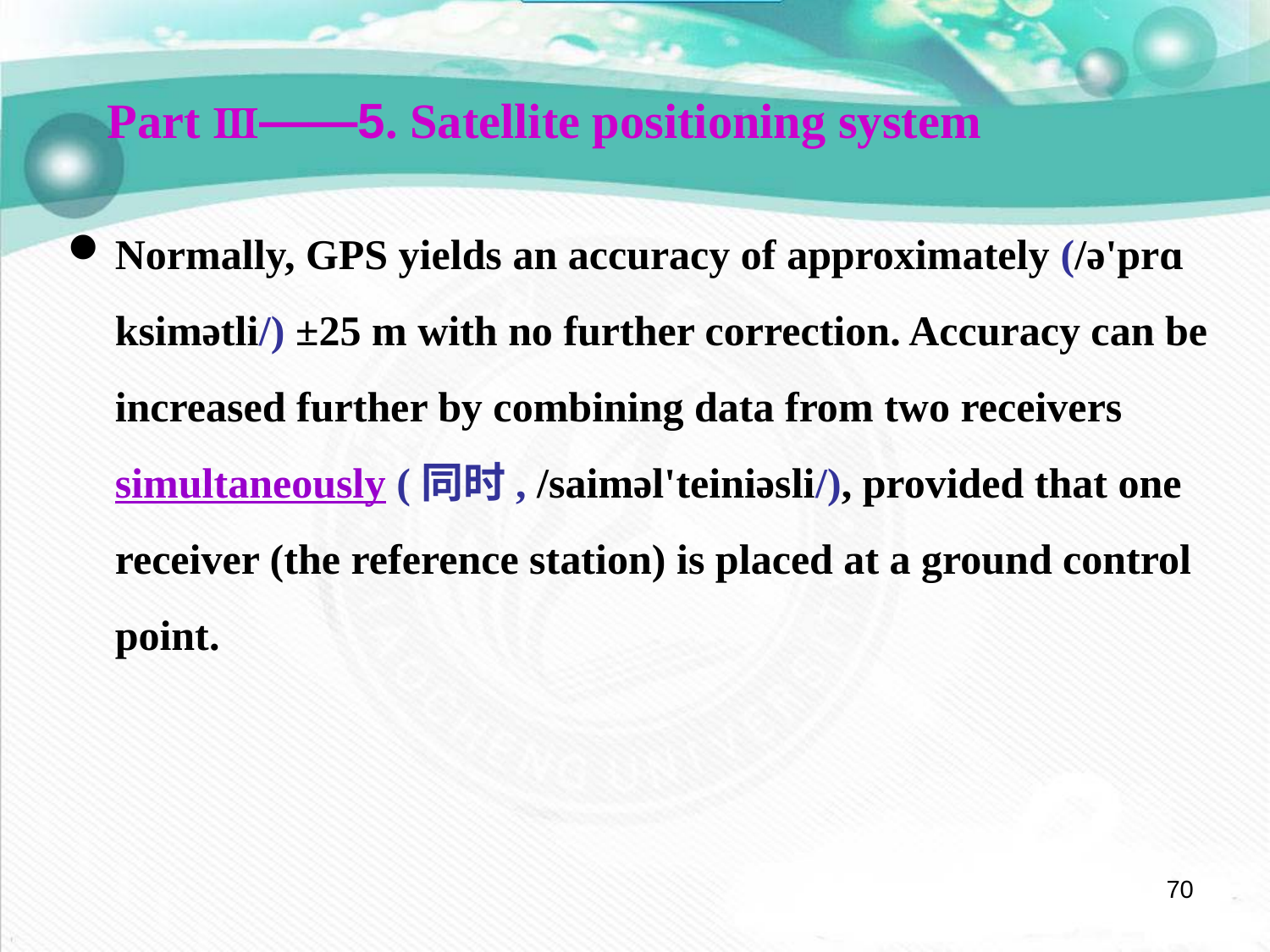

Part Ⅲ——5. Satellite positioning system
Normally, GPS yields an accuracy of approximately (/ə'prɑ ksimətli/) ±25 m with no further correction. Accuracy can be increased further by combining data from two receivers simultaneously (同时, /saiməl'teiniəsli/), provided that one receiver (the reference station) is placed at a ground control point.
70